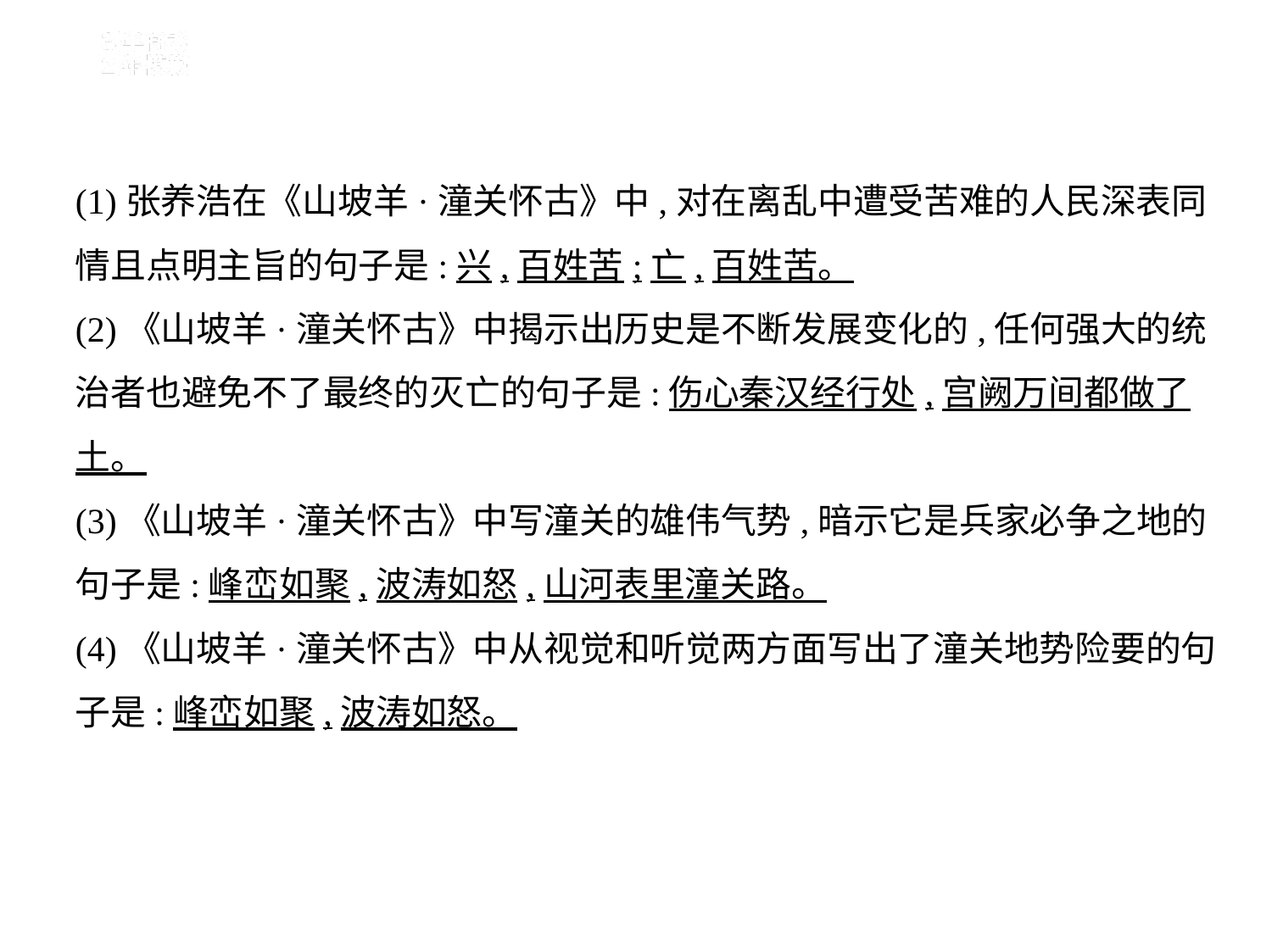

(1)张养浩在《山坡羊·潼关怀古》中,对在离乱中遭受苦难的人民深表同
情且点明主旨的句子是:兴,百姓苦;亡,百姓苦。
(2)《山坡羊·潼关怀古》中揭示出历史是不断发展变化的,任何强大的统
治者也避免不了最终的灭亡的句子是:伤心秦汉经行处,宫阙万间都做了
土。
(3)《山坡羊·潼关怀古》中写潼关的雄伟气势,暗示它是兵家必争之地的
句子是:峰峦如聚,波涛如怒,山河表里潼关路。
(4)《山坡羊·潼关怀古》中从视觉和听觉两方面写出了潼关地势险要的句
子是:峰峦如聚,波涛如怒。